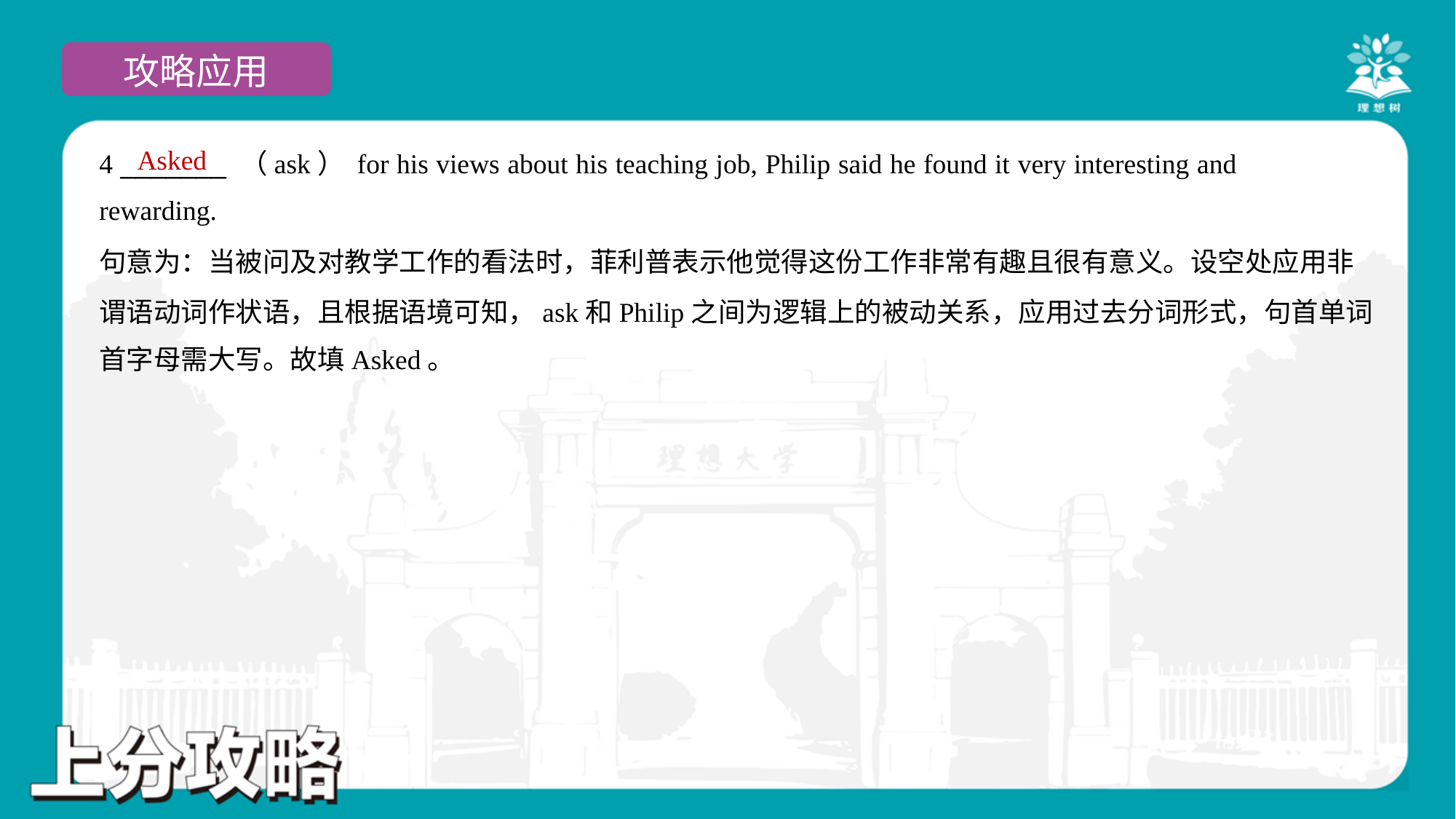

Asked
4 _______ （ask） for his views about his teaching job, Philip said he found it very interesting and
rewarding.
句意为：当被问及对教学工作的看法时，菲利普表示他觉得这份工作非常有趣且很有意义。设空处应用非
谓语动词作状语，且根据语境可知，ask和Philip之间为逻辑上的被动关系，应用过去分词形式，句首单词
首字母需大写。故填Asked。